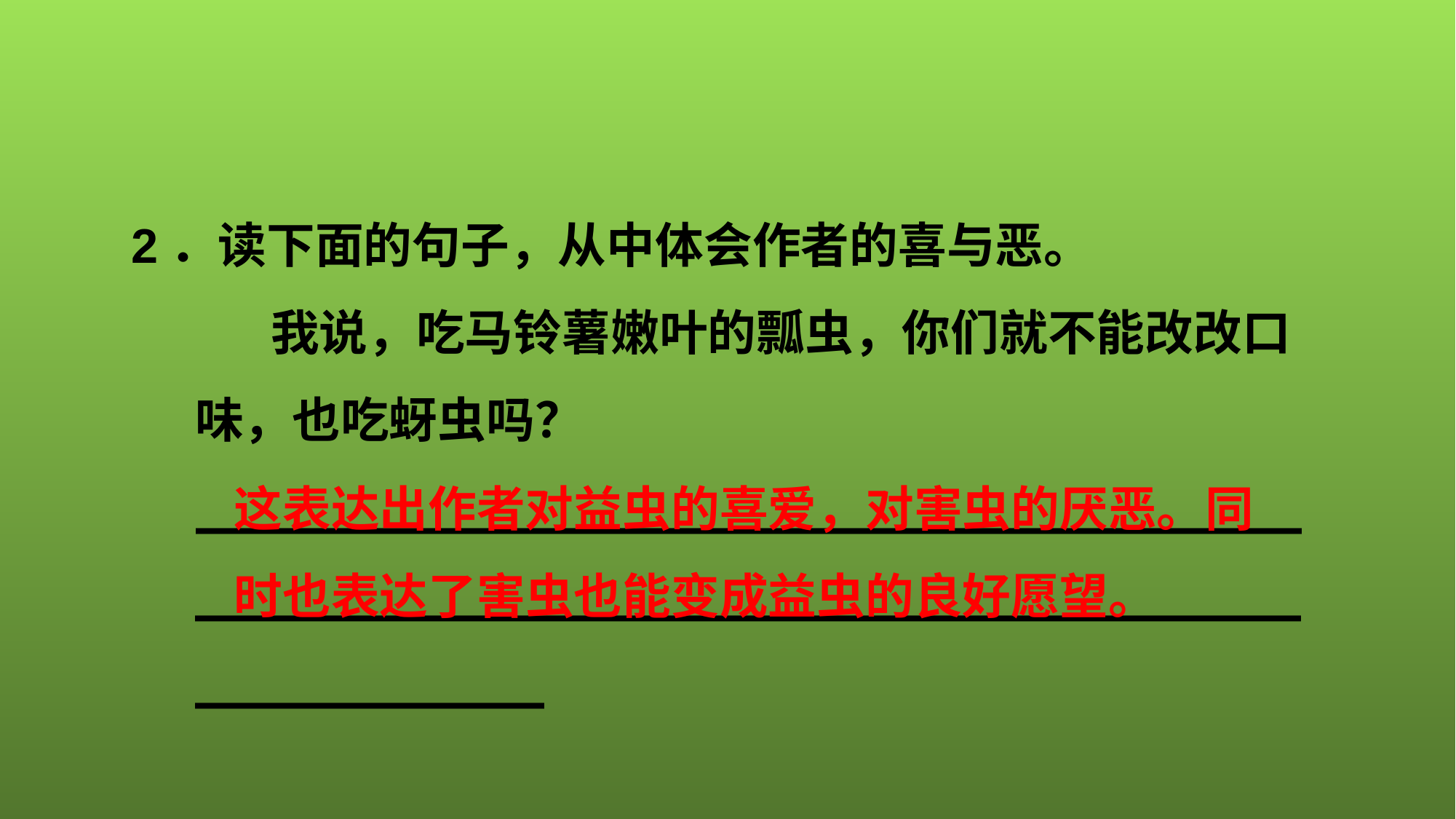

2．读下面的句子，从中体会作者的喜与恶。
我说，吃马铃薯嫩叶的瓢虫，你们就不能改改口味，也吃蚜虫吗？
________________________________________________________________________________________
这表达出作者对益虫的喜爱，对害虫的厌恶。同时也表达了害虫也能变成益虫的良好愿望。